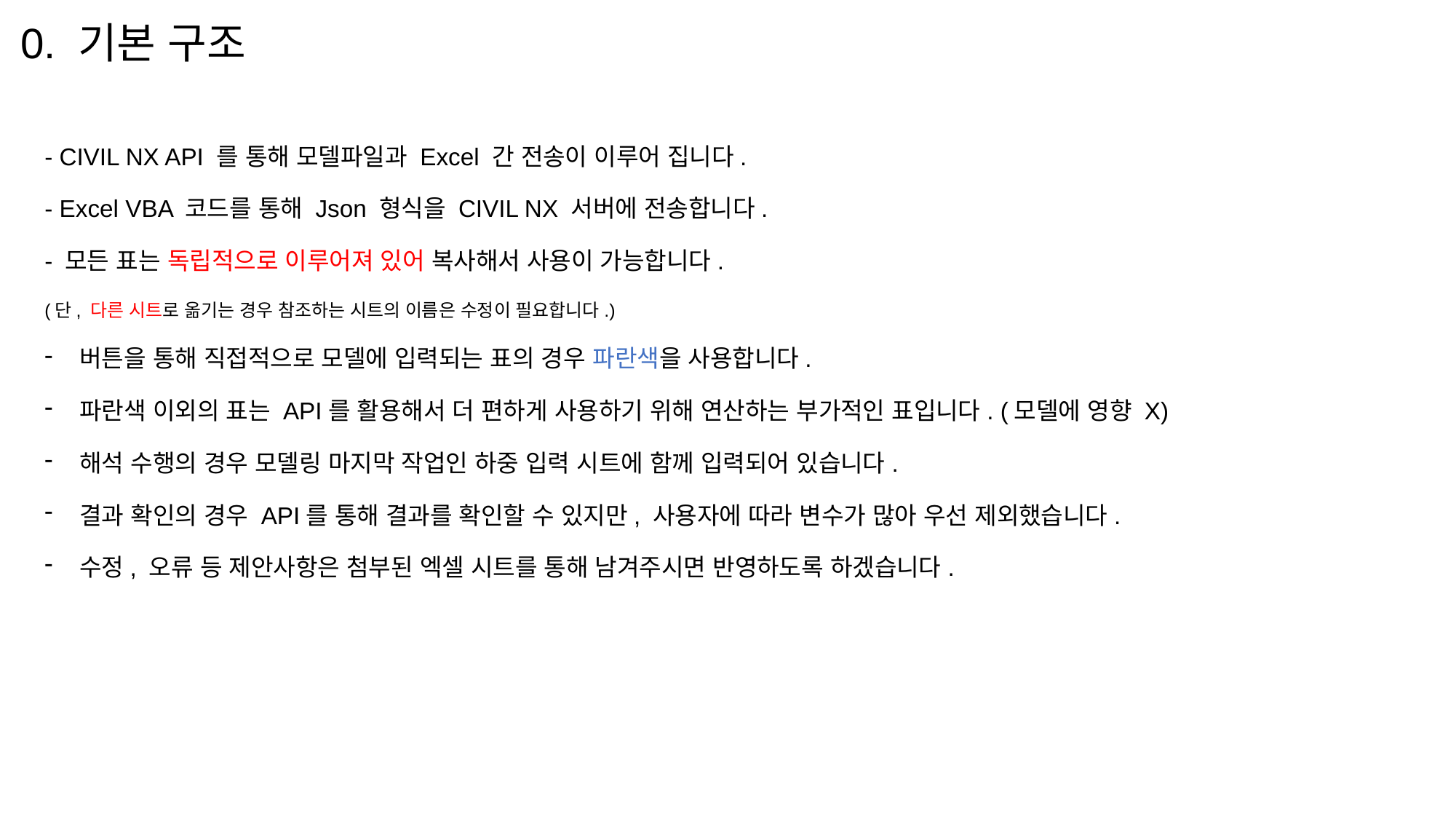

0. 기본 구조
- CIVIL NX API 를 통해 모델파일과 Excel 간 전송이 이루어 집니다.

- Excel VBA 코드를 통해 Json 형식을 CIVIL NX 서버에 전송합니다.

- 모든 표는 독립적으로 이루어져 있어 복사해서 사용이 가능합니다.

(단, 다른 시트로 옮기는 경우 참조하는 시트의 이름은 수정이 필요합니다.)

버튼을 통해 직접적으로 모델에 입력되는 표의 경우 파란색을 사용합니다.

파란색 이외의 표는 API를 활용해서 더 편하게 사용하기 위해 연산하는 부가적인 표입니다. (모델에 영향 X)

해석 수행의 경우 모델링 마지막 작업인 하중 입력 시트에 함께 입력되어 있습니다.

결과 확인의 경우 API를 통해 결과를 확인할 수 있지만, 사용자에 따라 변수가 많아 우선 제외했습니다.

수정, 오류 등 제안사항은 첨부된 엑셀 시트를 통해 남겨주시면 반영하도록 하겠습니다.